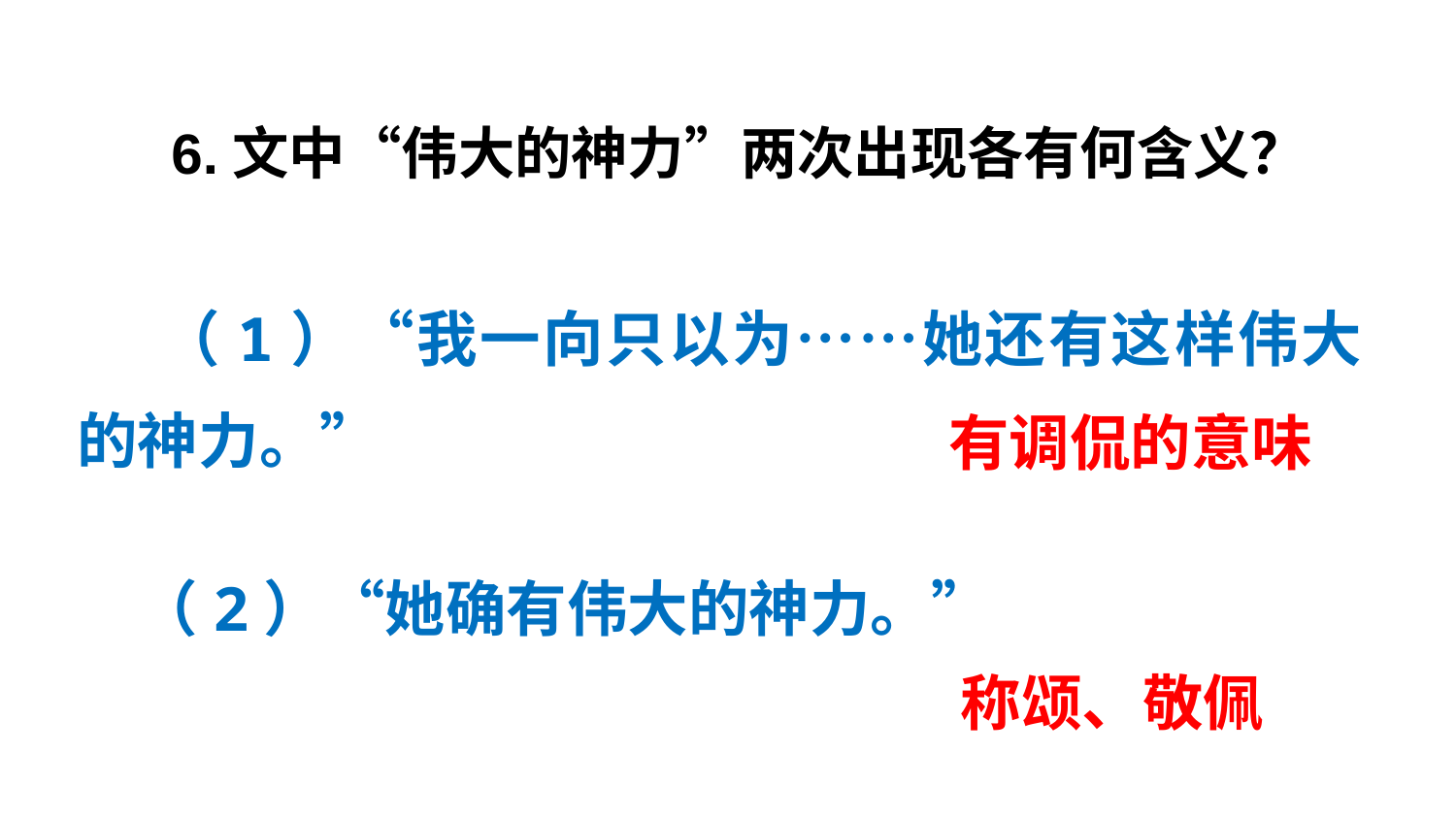

6.文中“伟大的神力”两次出现各有何含义？
    （1）“我一向只以为……她还有这样伟大的神力。”
有调侃的意味
    （2）“她确有伟大的神力。”
称颂、敬佩